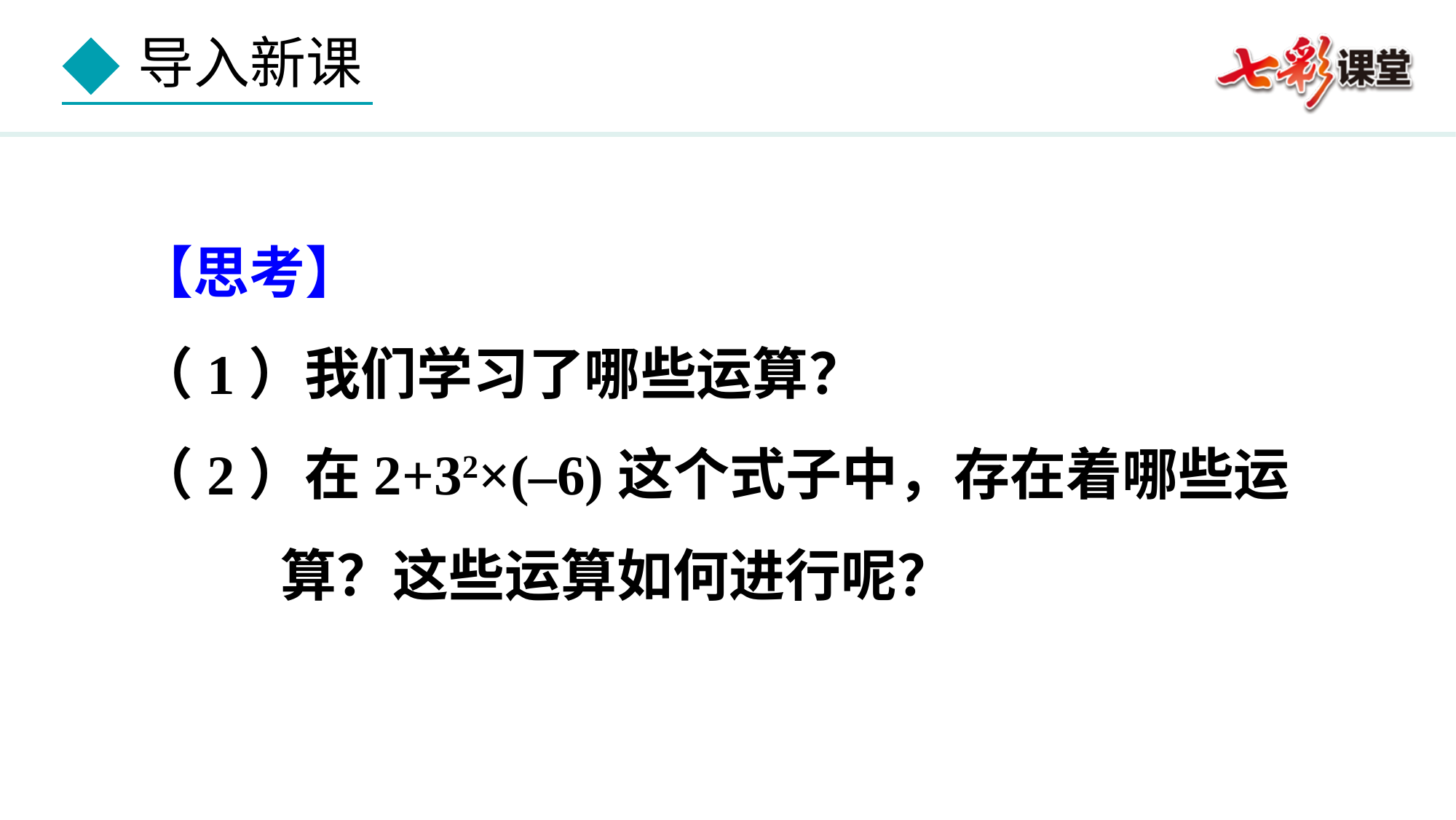

【思考】
（1）我们学习了哪些运算？
（2）在2+32×(–6)这个式子中，存在着哪些运算？这些运算如何进行呢？